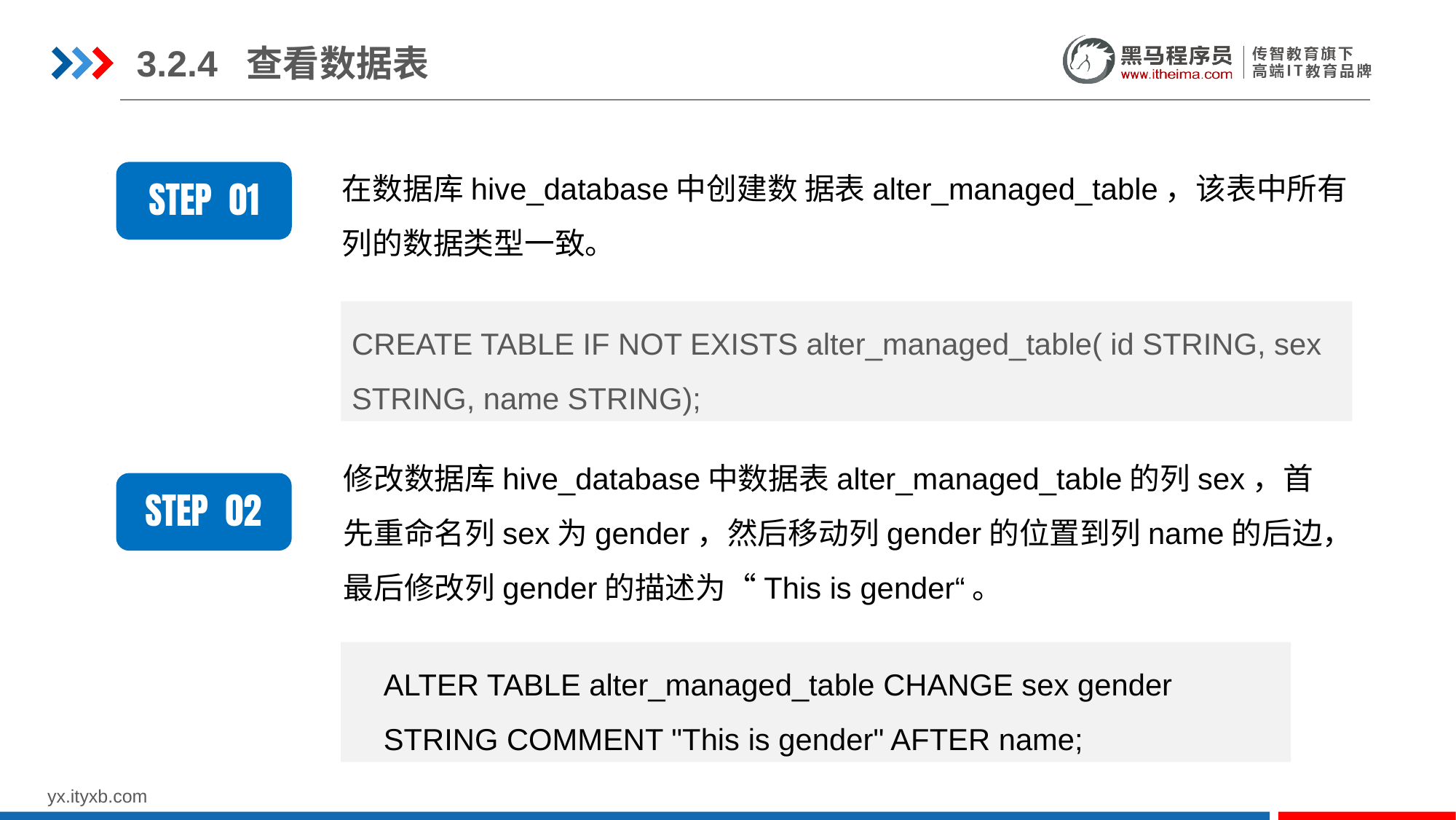

3.2.4  查看数据表
在数据库hive_database中创建数 据表alter_managed_table，该表中所有列的数据类型一致。

STEP  01
CREATE TABLE IF NOT EXISTS alter_managed_table( id STRING, sex STRING, name STRING);
修改数据库hive_database中数据表alter_managed_table的列sex，首先重命名列sex为gender，然后移动列gender的位置到列name的后边，最后修改列gender的描述为“This is gender“。

STEP  02
ALTER TABLE alter_managed_table CHANGE sex gender
STRING COMMENT "This is gender" AFTER name;